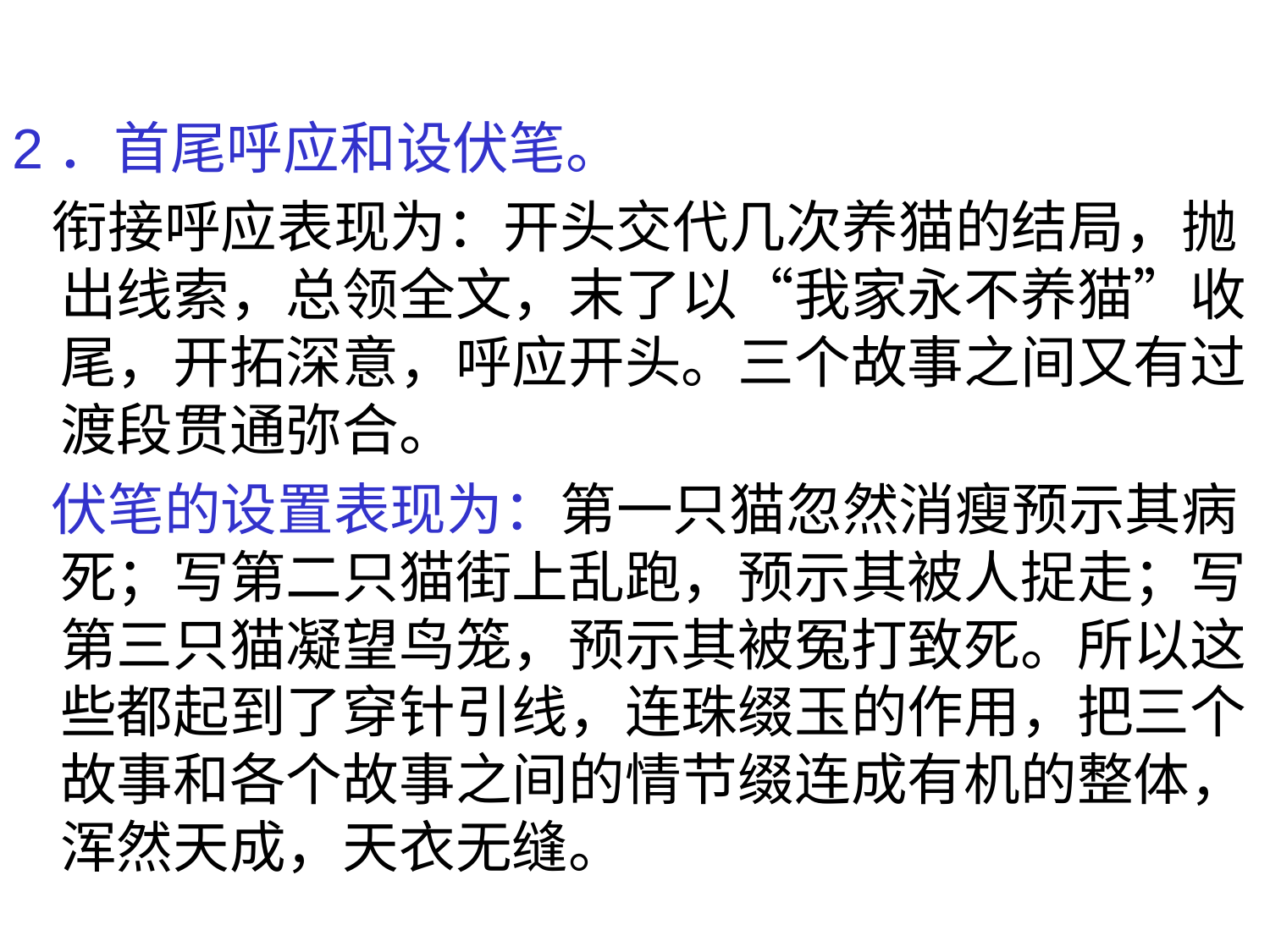

2．首尾呼应和设伏笔。
  衔接呼应表现为：开头交代几次养猫的结局，抛出线索，总领全文，末了以“我家永不养猫”收尾，开拓深意，呼应开头。三个故事之间又有过渡段贯通弥合。
  伏笔的设置表现为：第一只猫忽然消瘦预示其病死；写第二只猫街上乱跑，预示其被人捉走；写第三只猫凝望鸟笼，预示其被冤打致死。所以这些都起到了穿针引线，连珠缀玉的作用，把三个故事和各个故事之间的情节缀连成有机的整体，浑然天成，天衣无缝。